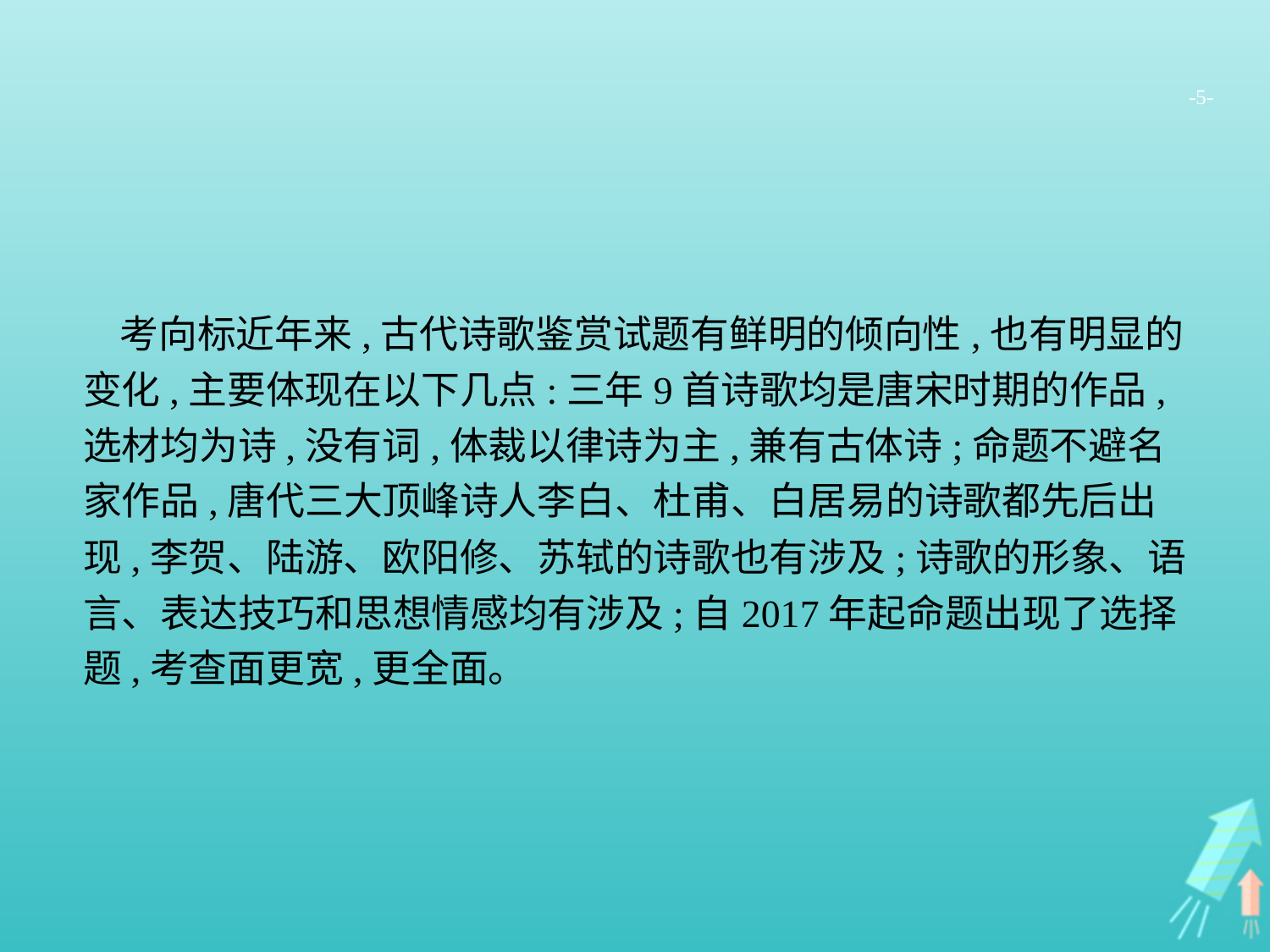

-5-
考向标近年来,古代诗歌鉴赏试题有鲜明的倾向性,也有明显的变化,主要体现在以下几点:三年9首诗歌均是唐宋时期的作品,选材均为诗,没有词,体裁以律诗为主,兼有古体诗;命题不避名家作品,唐代三大顶峰诗人李白、杜甫、白居易的诗歌都先后出现,李贺、陆游、欧阳修、苏轼的诗歌也有涉及;诗歌的形象、语言、表达技巧和思想情感均有涉及;自2017年起命题出现了选择题,考查面更宽,更全面。